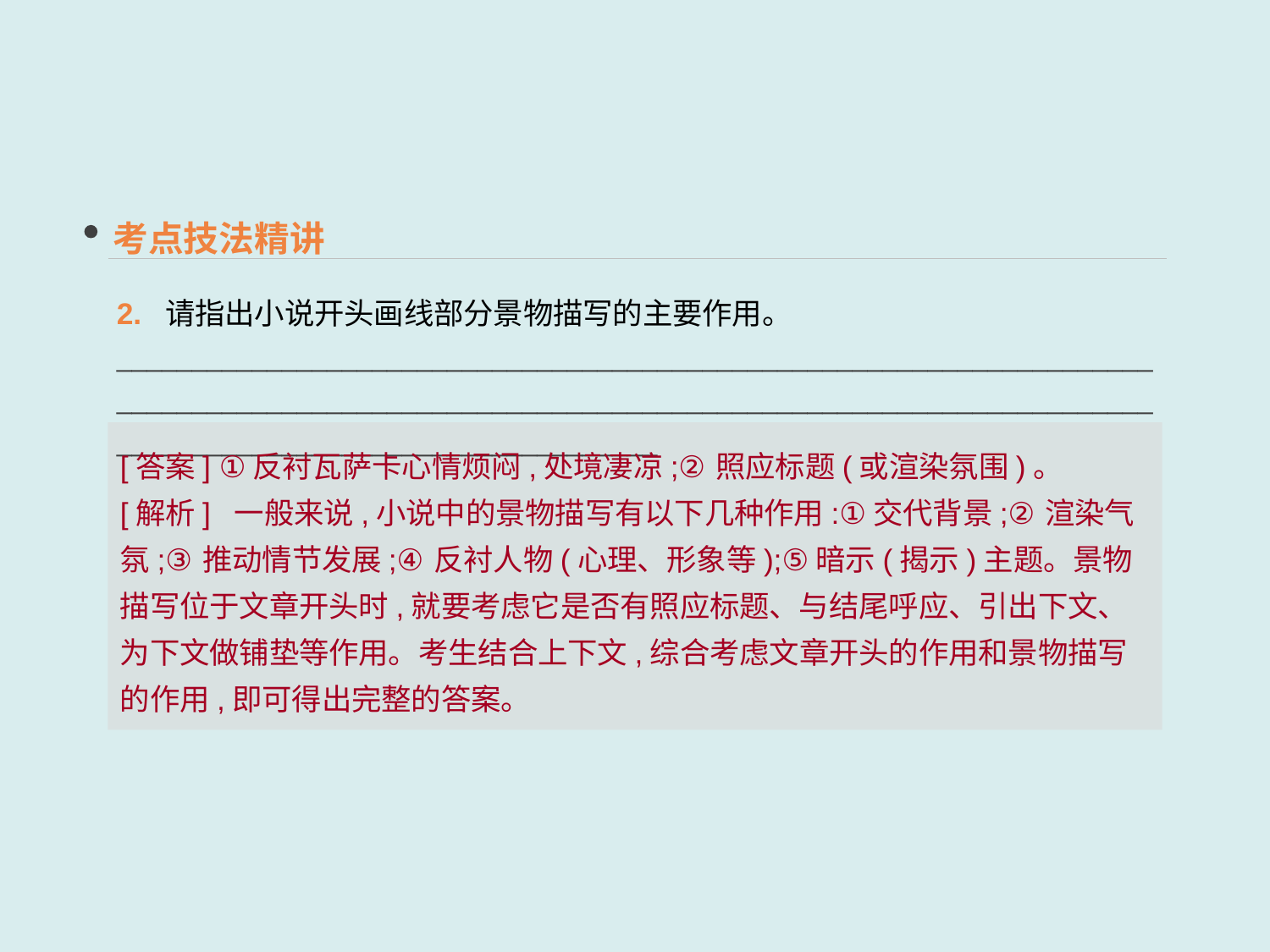

考点技法精讲

2.  请指出小说开头画线部分景物描写的主要作用。
______________________________________________________________________________________________________________________________________________________________________________

[答案] ①反衬瓦萨卡心情烦闷,处境凄凉;②照应标题(或渲染氛围)。
[解析]  一般来说,小说中的景物描写有以下几种作用:①交代背景;②渲染气氛;③推动情节发展;④反衬人物(心理、形象等);⑤暗示(揭示)主题。景物描写位于文章开头时,就要考虑它是否有照应标题、与结尾呼应、引出下文、为下文做铺垫等作用。考生结合上下文,综合考虑文章开头的作用和景物描写的作用,即可得出完整的答案。